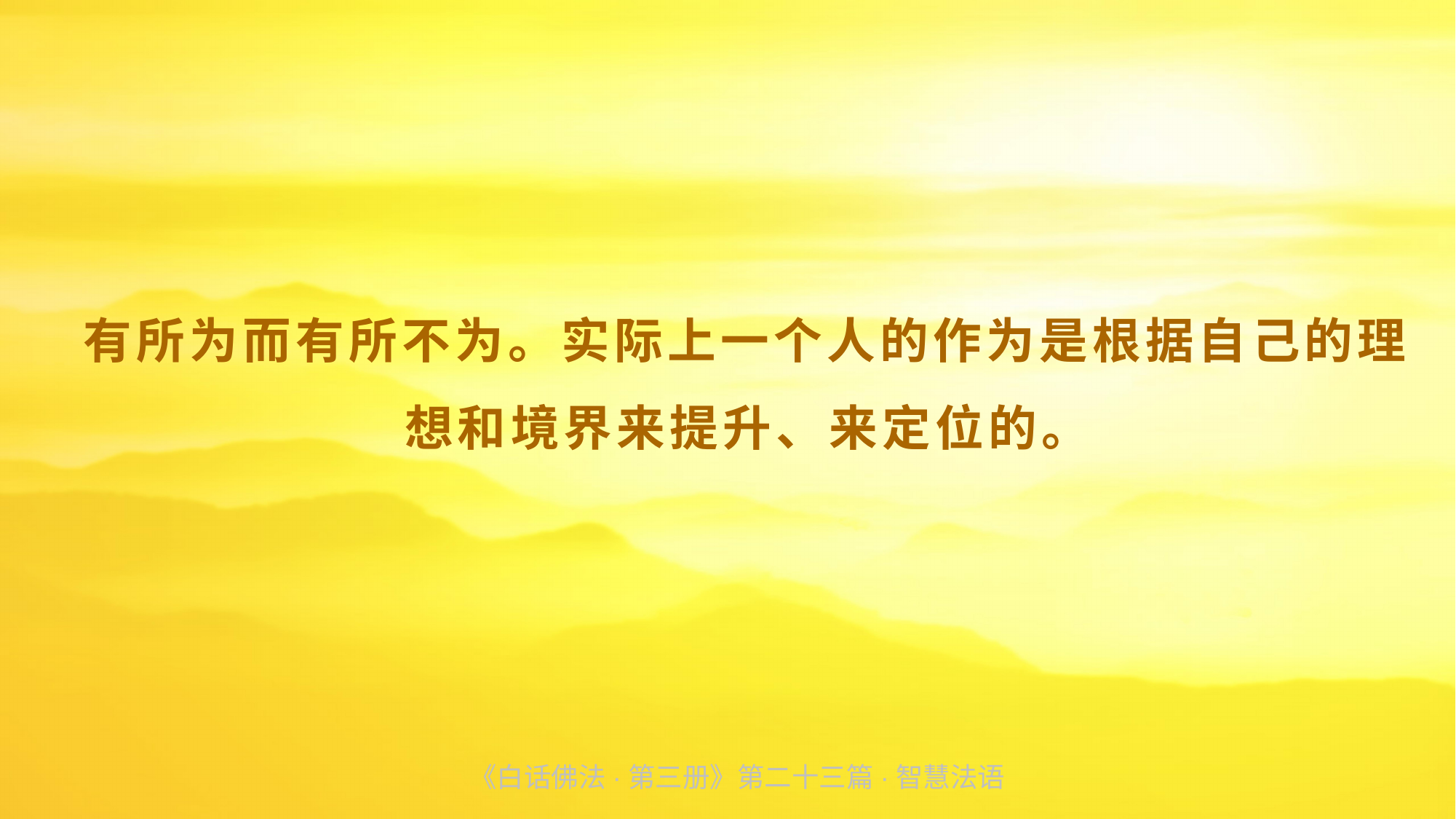

有所为而有所不为。实际上一个人的作为是根据自己的理想和境界来提升、来定位的。
  《白话佛法·第三册》第二十三篇·智慧法语